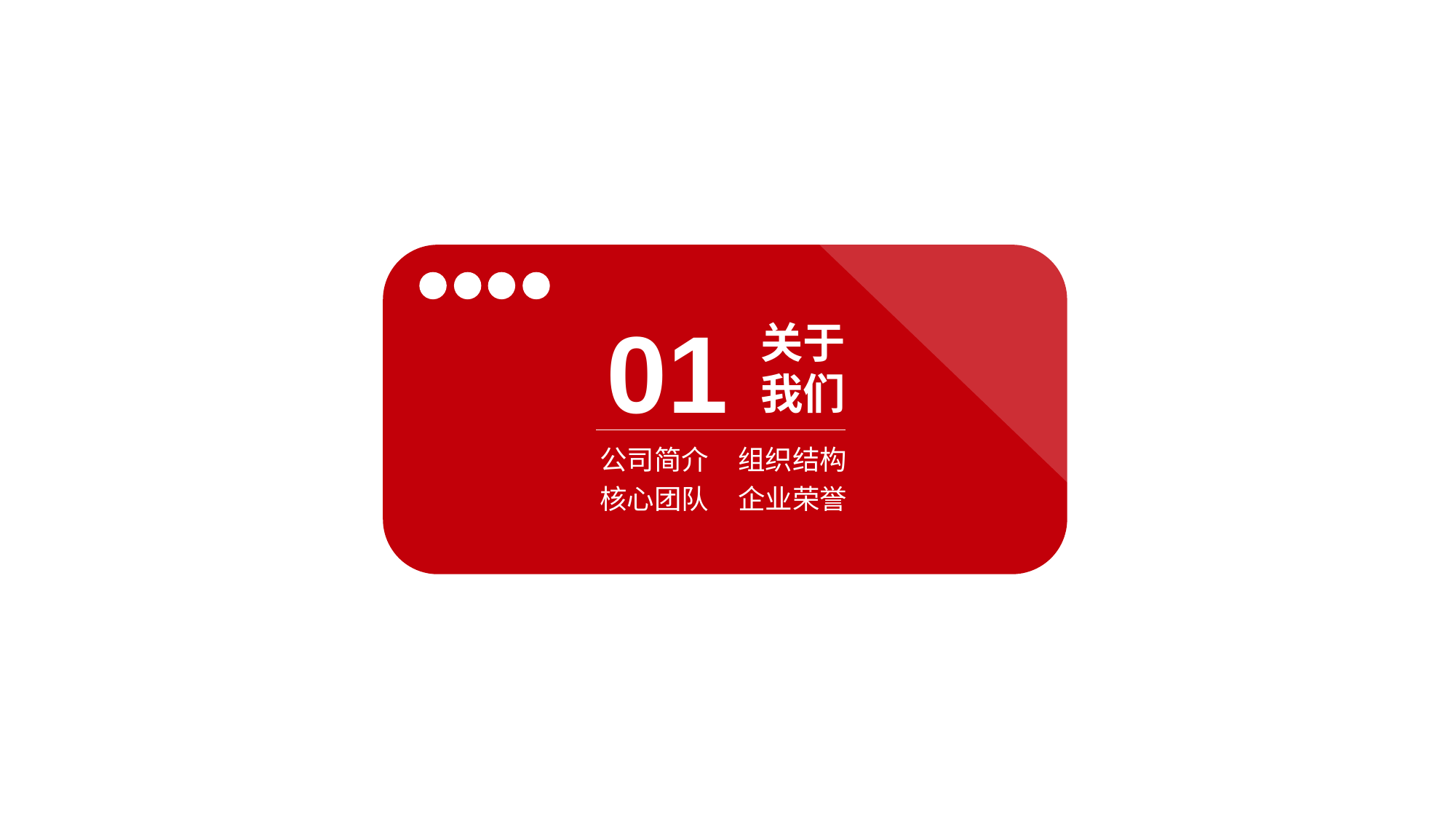

01
关于
我们
公司简介
组织结构
核心团队
企业荣誉